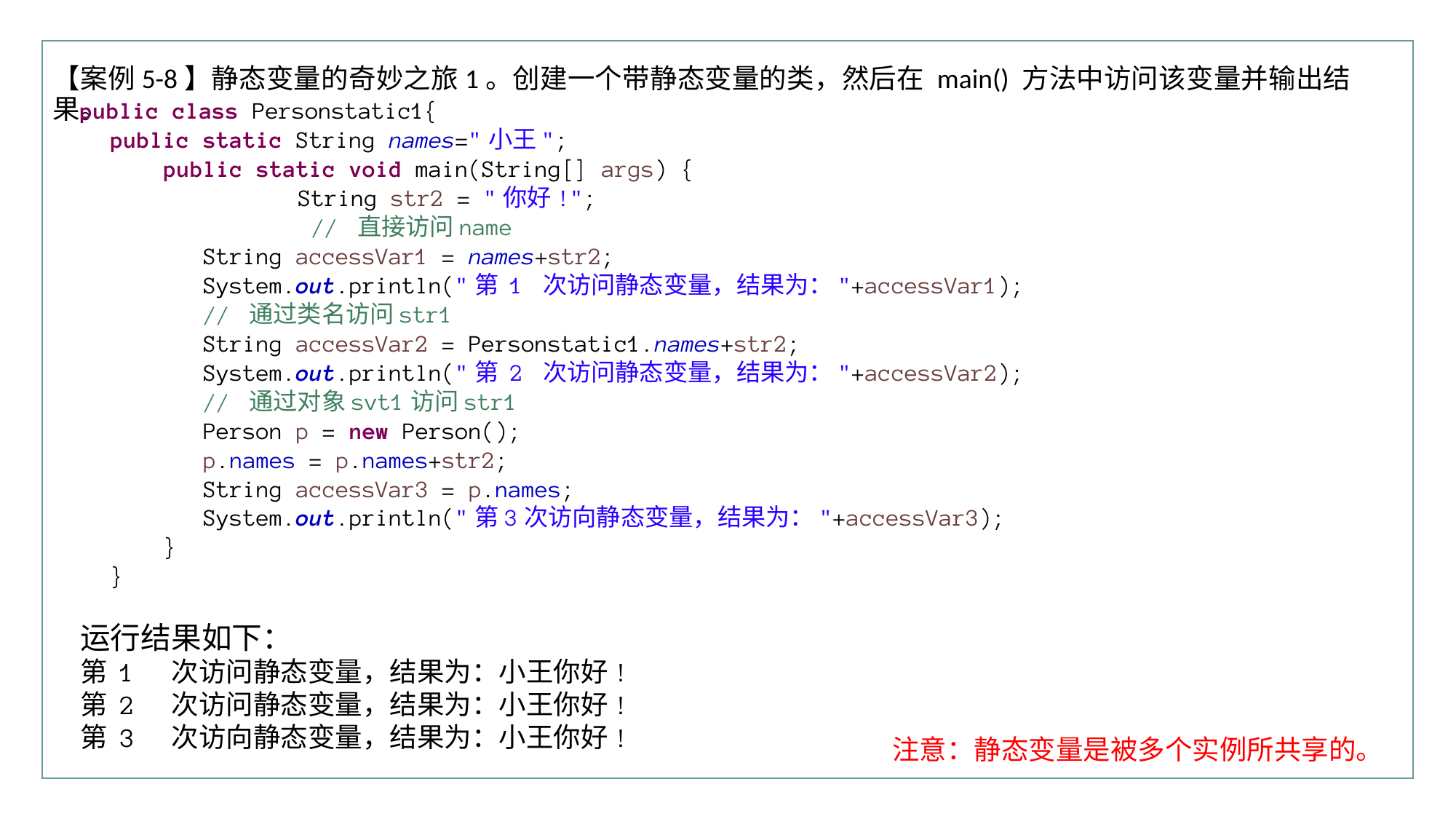

行业PPT模板http://www.XX.com/hangye/

【案例5-8】静态变量的奇妙之旅1。创建一个带静态变量的类，然后在 main() 方法中访问该变量并输出结果。
public class Personstatic1{
public static String names="小王";
    public static void main(String[] args) {
		String str2 = "你好!";
		 // 直接访问name
       String accessVar1 = names+str2;
       System.out.println("第 1 次访问静态变量，结果为："+accessVar1);
       // 通过类名访问str1
       String accessVar2 = Personstatic1.names+str2;
       System.out.println("第 2 次访问静态变量，结果为："+accessVar2);
       // 通过对象svt1访问str1
       Person p = new Person();
       p.names = p.names+str2;
       String accessVar3 = p.names;
       System.out.println("第3次访向静态变量，结果为："+accessVar3);
    }
}
运行结果如下：
第 1  次访问静态变量，结果为：小王你好!
第 2  次访问静态变量，结果为：小王你好!
第 3  次访向静态变量，结果为：小王你好!
注意：静态变量是被多个实例所共享的。